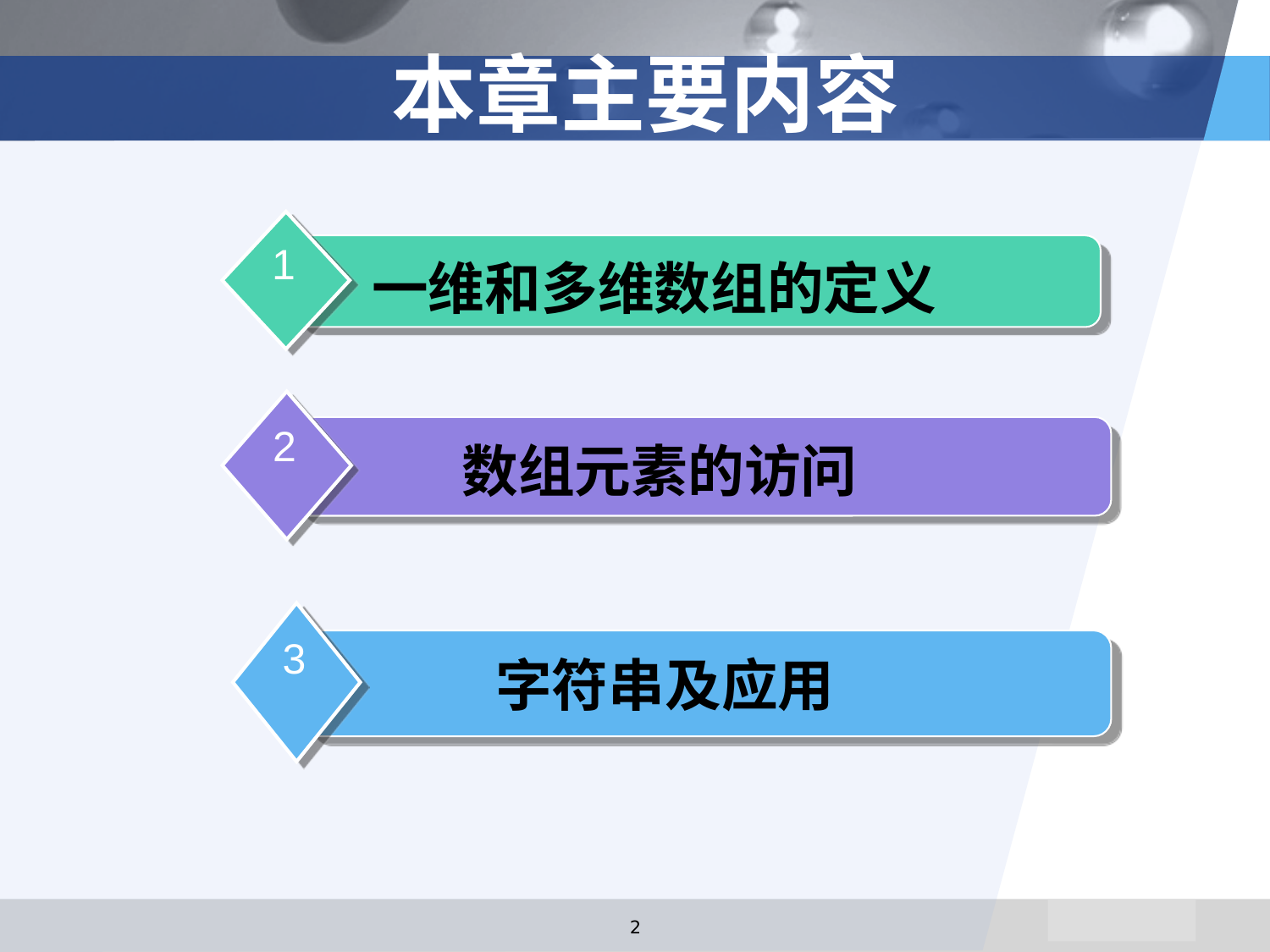

# 本章主要内容

1

一维和多维数组的定义

2

数组元素的访问

3

字符串及应用

2